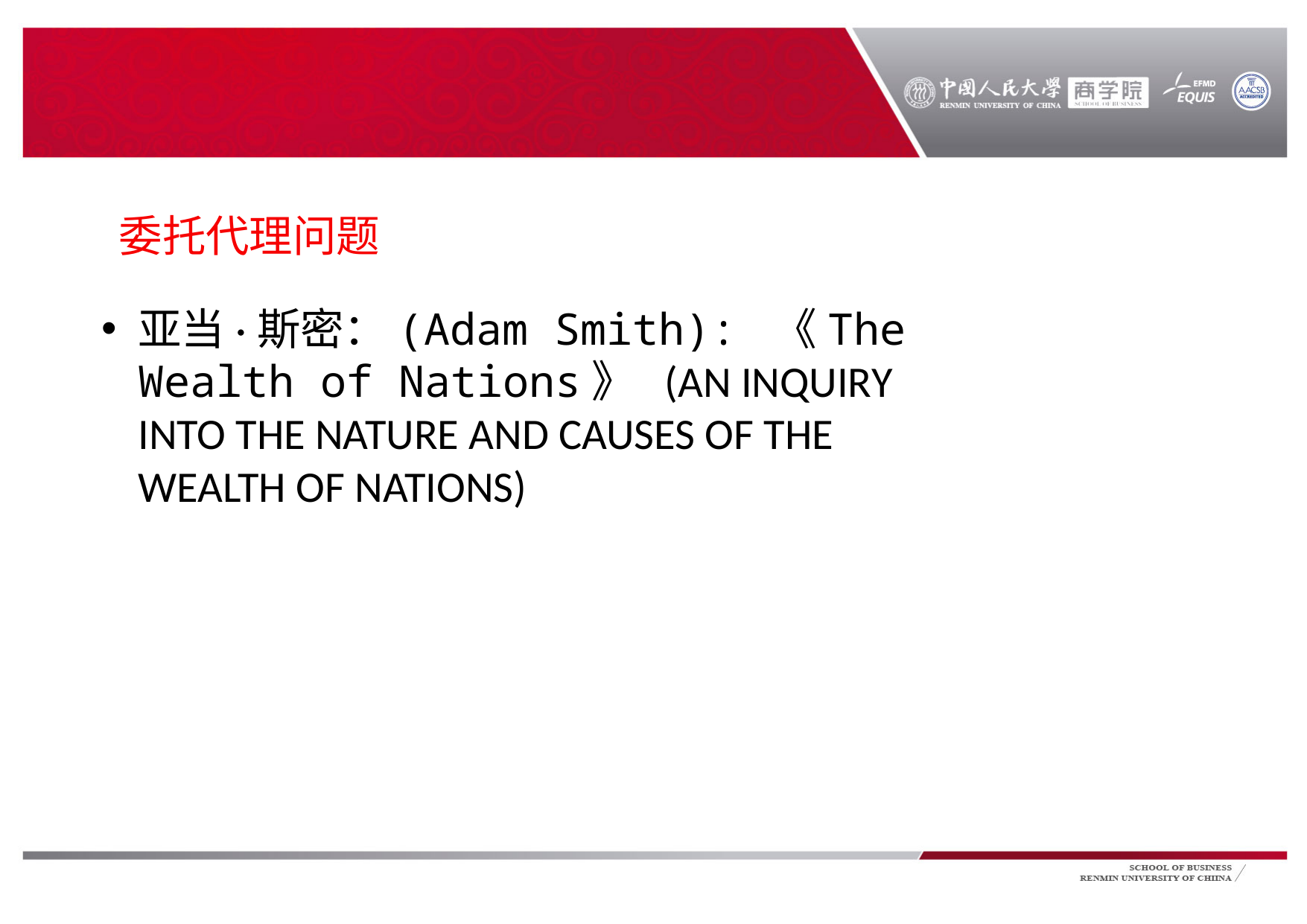

#
委托代理问题
亚当·斯密：(Adam Smith): 《The Wealth of Nations》  (AN INQUIRY INTO THE NATURE AND CAUSES OF THE WEALTH OF NATIONS)